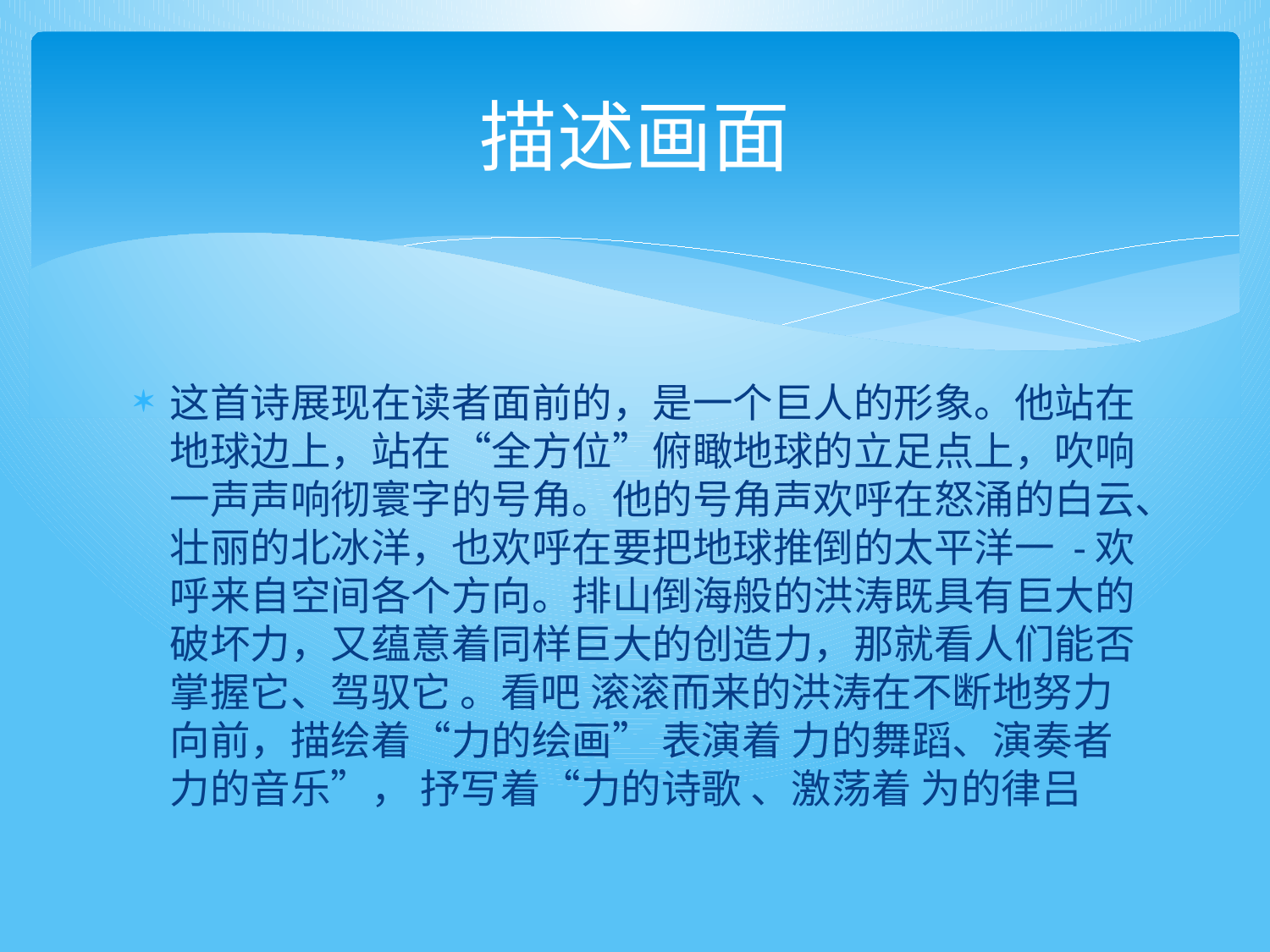

# 描述画面
这首诗展现在读者面前的，是一个巨人的形象。他站在地球边上，站在“全方位”俯瞰地球的立足点上，吹响一声声响彻寰字的号角。他的号角声欢呼在怒涌的白云、壮丽的北冰洋，也欢呼在要把地球推倒的太平洋一 -欢呼来自空间各个方向。排山倒海般的洪涛既具有巨大的破坏力，又蕴意着同样巨大的创造力，那就看人们能否掌握它、驾驭它 。看吧 滚滚而来的洪涛在不断地努力向前，描绘着“力的绘画” 表演着 力的舞蹈、演奏者力的音乐”， 抒写着“力的诗歌 、激荡着 为的律吕